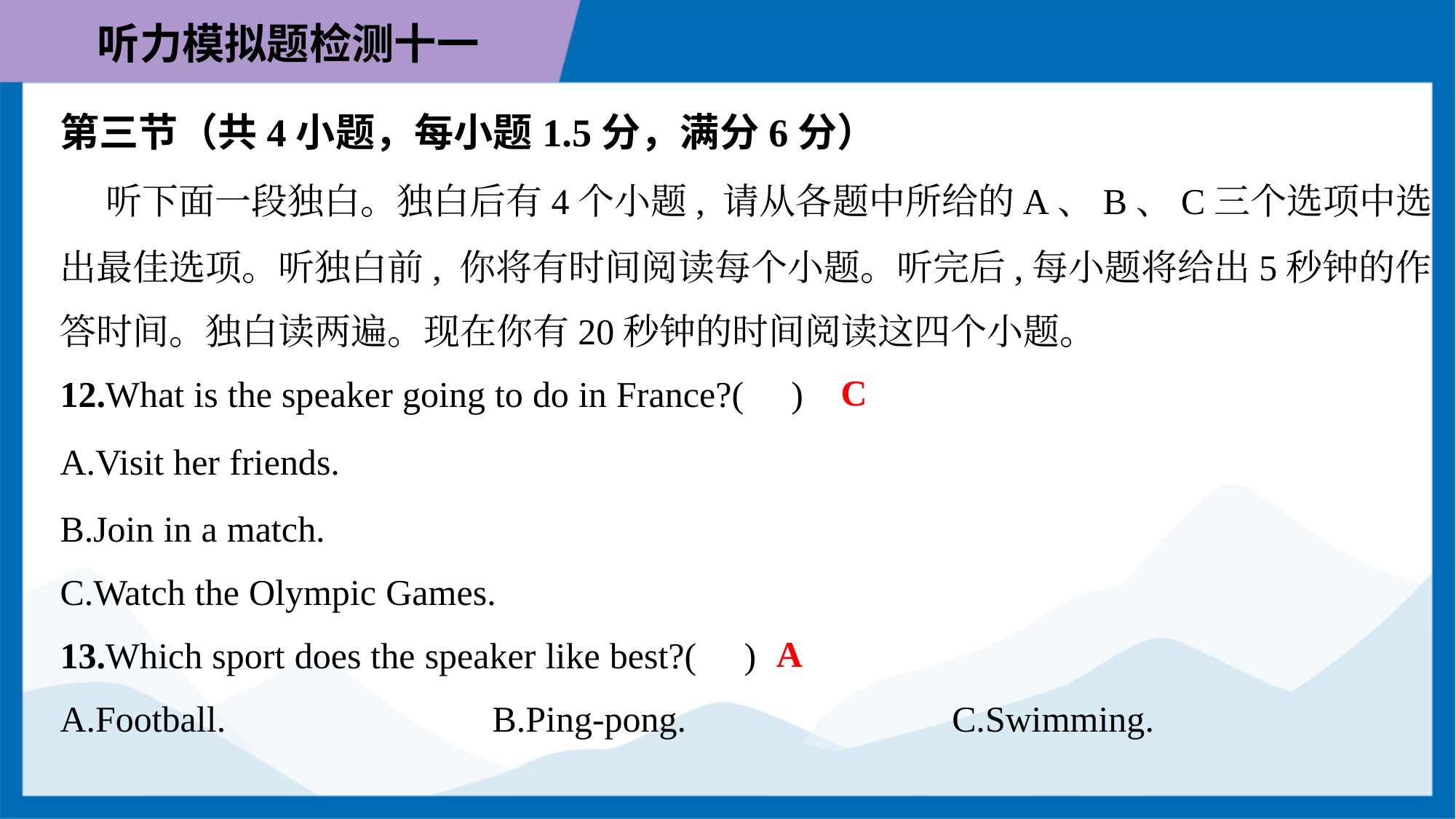

第三节（共4小题，每小题1.5分，满分6分）
    听下面一段独白。独白后有4个小题, 请从各题中所给的A、B、C三个选项中选
出最佳选项。听独白前, 你将有时间阅读每个小题。听完后,每小题将给出5秒钟的作
答时间。独白读两遍。现在你有20秒钟的时间阅读这四个小题。
C
12.What is the speaker going to do in France?(     )
A.Visit her friends.
B.Join in a match.
C.Watch the Olympic Games.
A
13.Which sport does the speaker like best?(     )
A.Football.	B.Ping-pong.	C.Swimming.